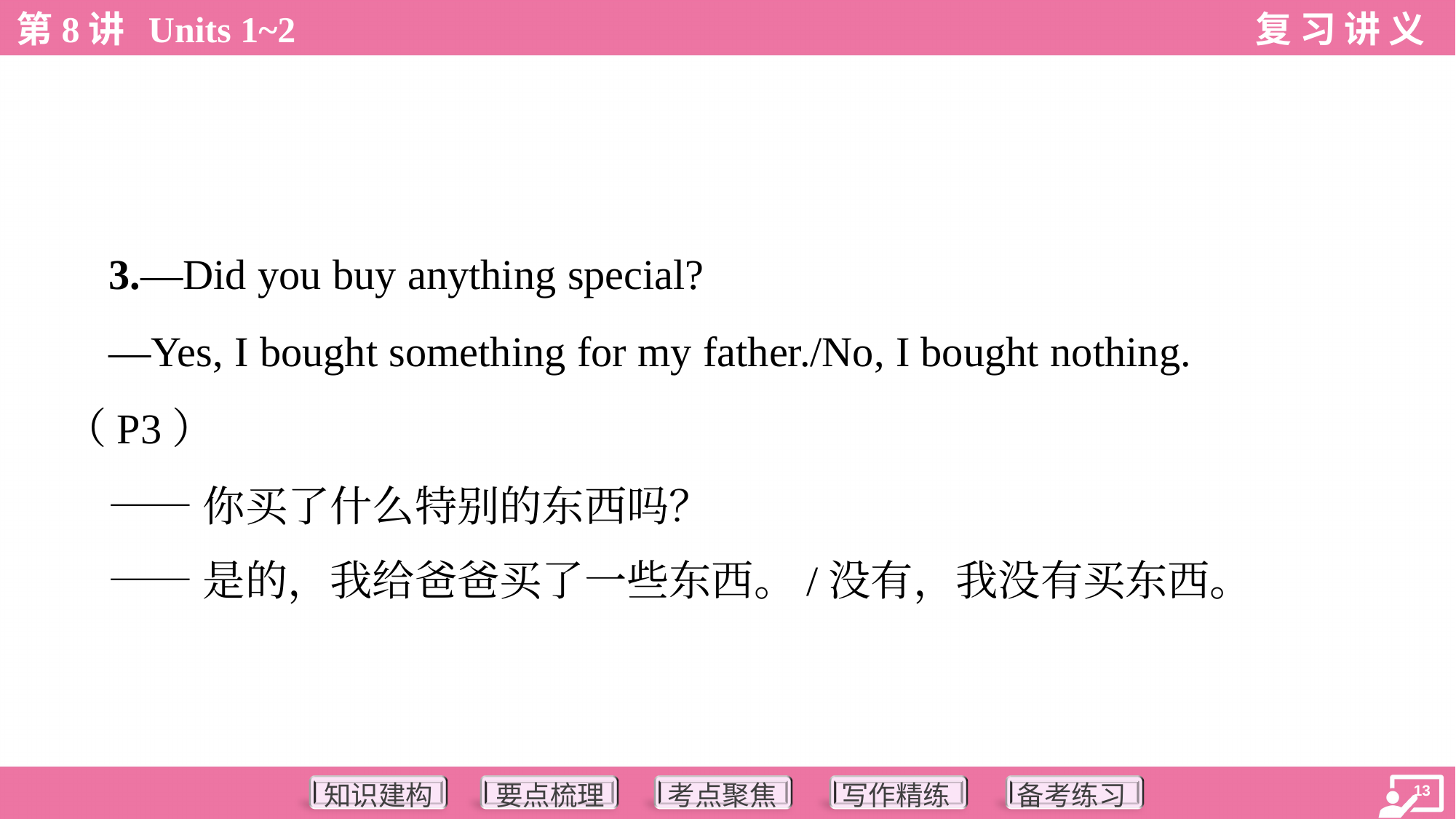

3.—Did you buy anything special?
    —Yes, I bought something for my father./No, I bought nothing.
（P3）
    ——你买了什么特别的东西吗？
    ——是的，我给爸爸买了一些东西。/没有，我没有买东西。